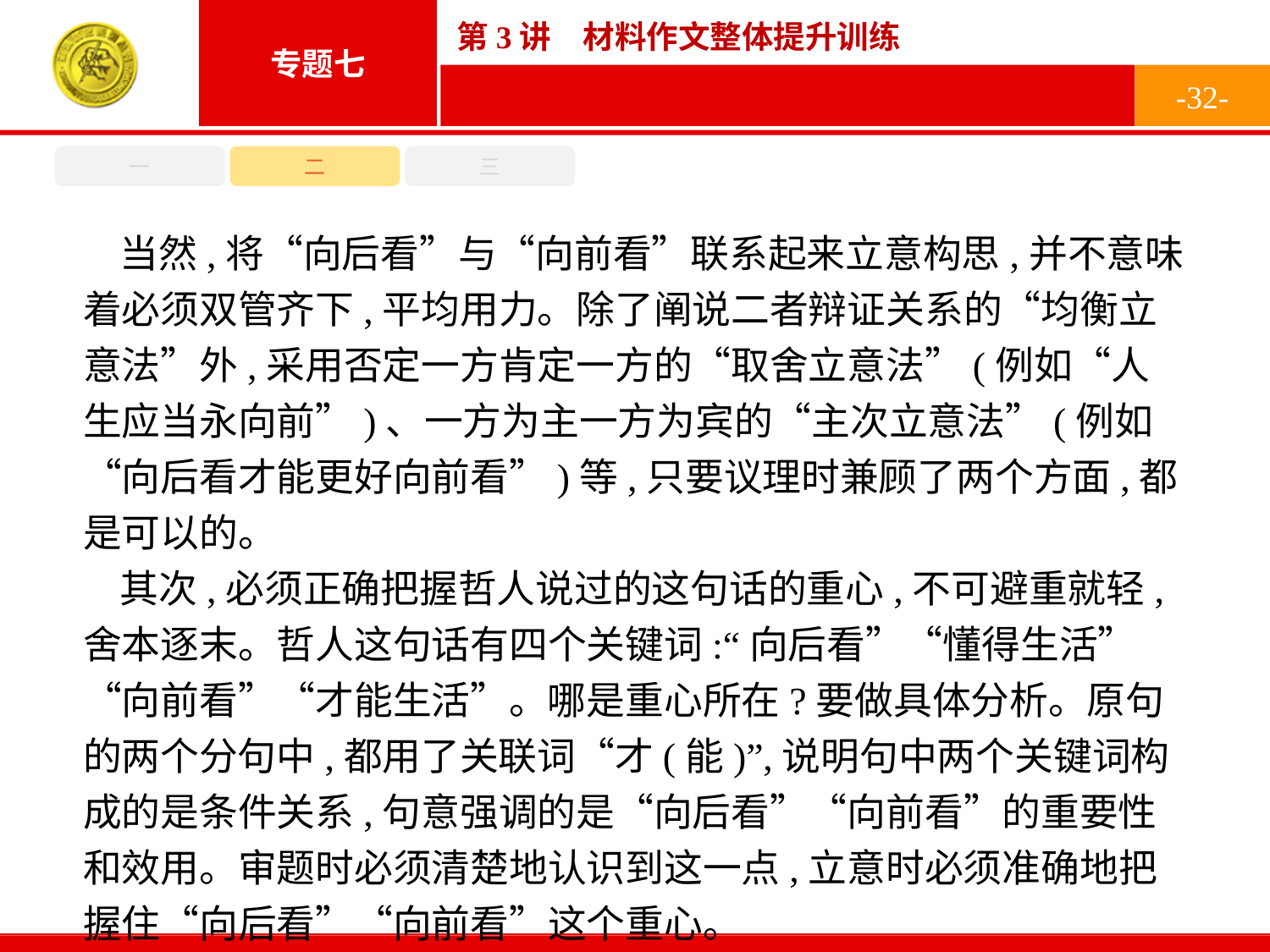

-32-
一
二
三
当然,将“向后看”与“向前看”联系起来立意构思,并不意味着必须双管齐下,平均用力。除了阐说二者辩证关系的“均衡立意法”外,采用否定一方肯定一方的“取舍立意法”(例如“人生应当永向前”)、一方为主一方为宾的“主次立意法”(例如“向后看才能更好向前看”)等,只要议理时兼顾了两个方面,都是可以的。
其次,必须正确把握哲人说过的这句话的重心,不可避重就轻,舍本逐末。哲人这句话有四个关键词:“向后看”“懂得生活”“向前看”“才能生活”。哪是重心所在?要做具体分析。原句的两个分句中,都用了关联词“才(能)”,说明句中两个关键词构成的是条件关系,句意强调的是“向后看”“向前看”的重要性和效用。审题时必须清楚地认识到这一点,立意时必须准确地把握住“向后看”“向前看”这个重心。